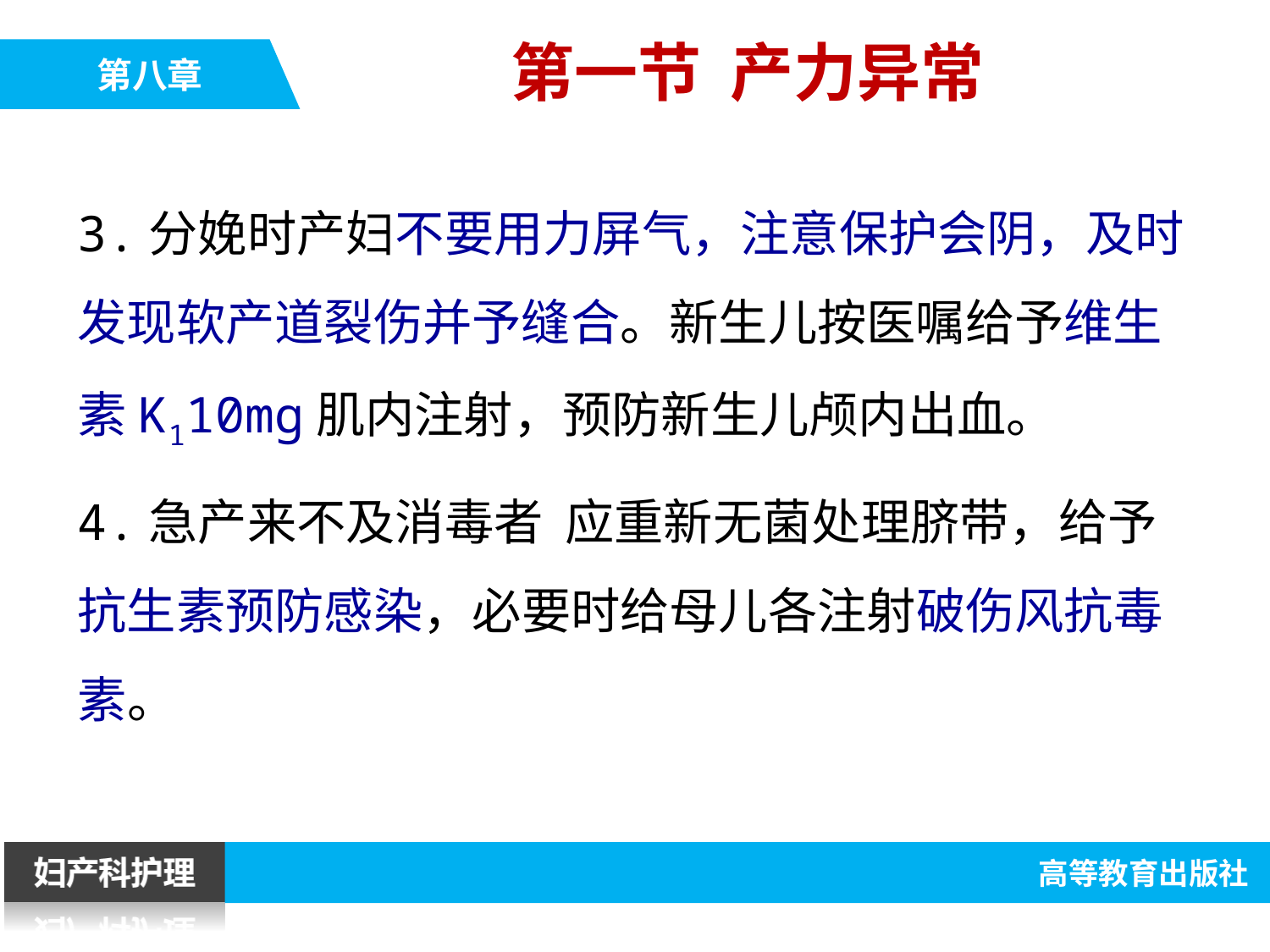

第一节  产力异常
3.分娩时产妇不要用力屏气，注意保护会阴，及时发现软产道裂伤并予缝合。新生儿按医嘱给予维生素K110mg肌内注射，预防新生儿颅内出血。
4.急产来不及消毒者  应重新无菌处理脐带，给予抗生素预防感染，必要时给母儿各注射破伤风抗毒素。